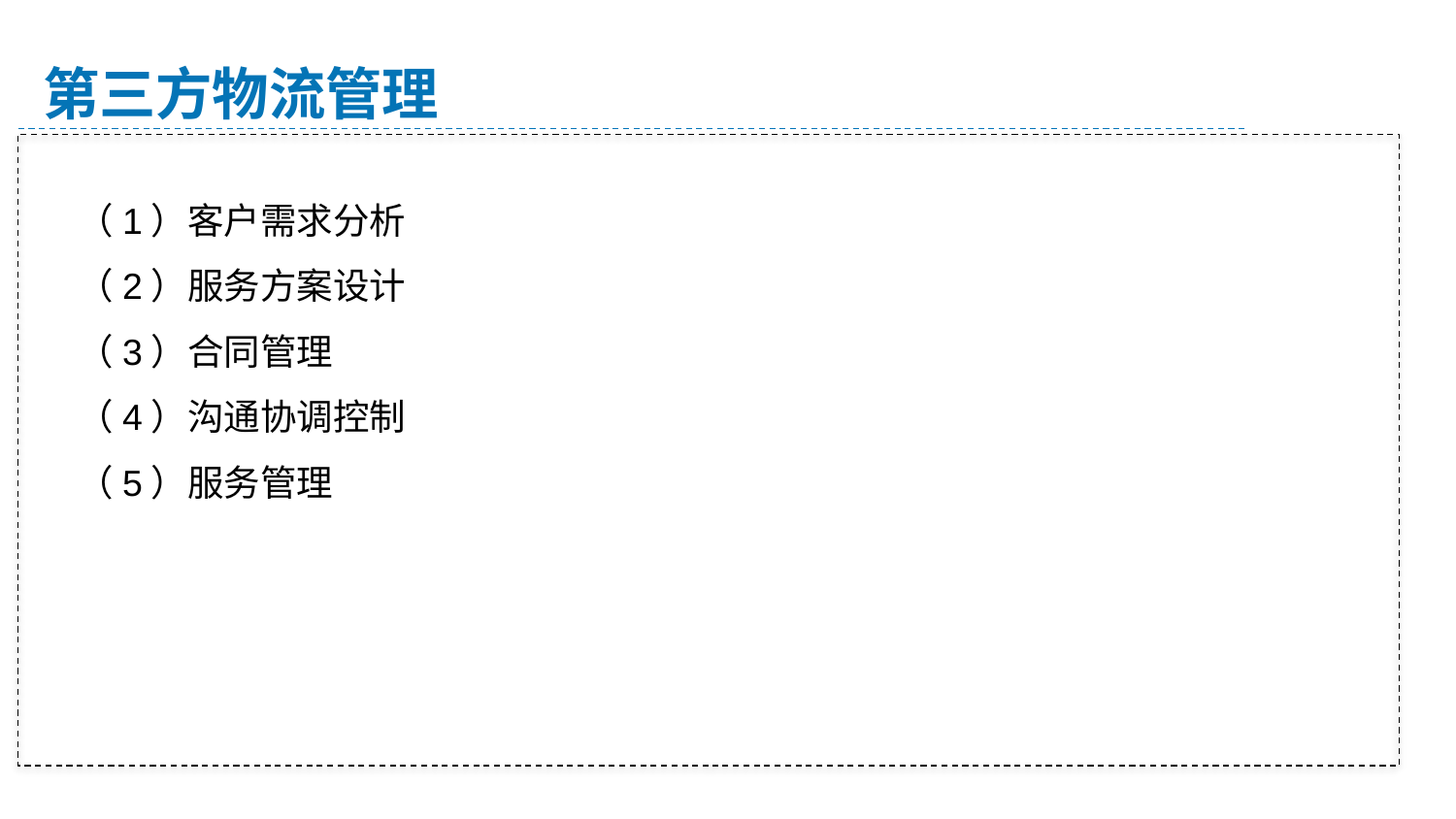

第三方物流管理

（1）客户需求分析
（2）服务方案设计
（3）合同管理
（4）沟通协调控制
（5）服务管理